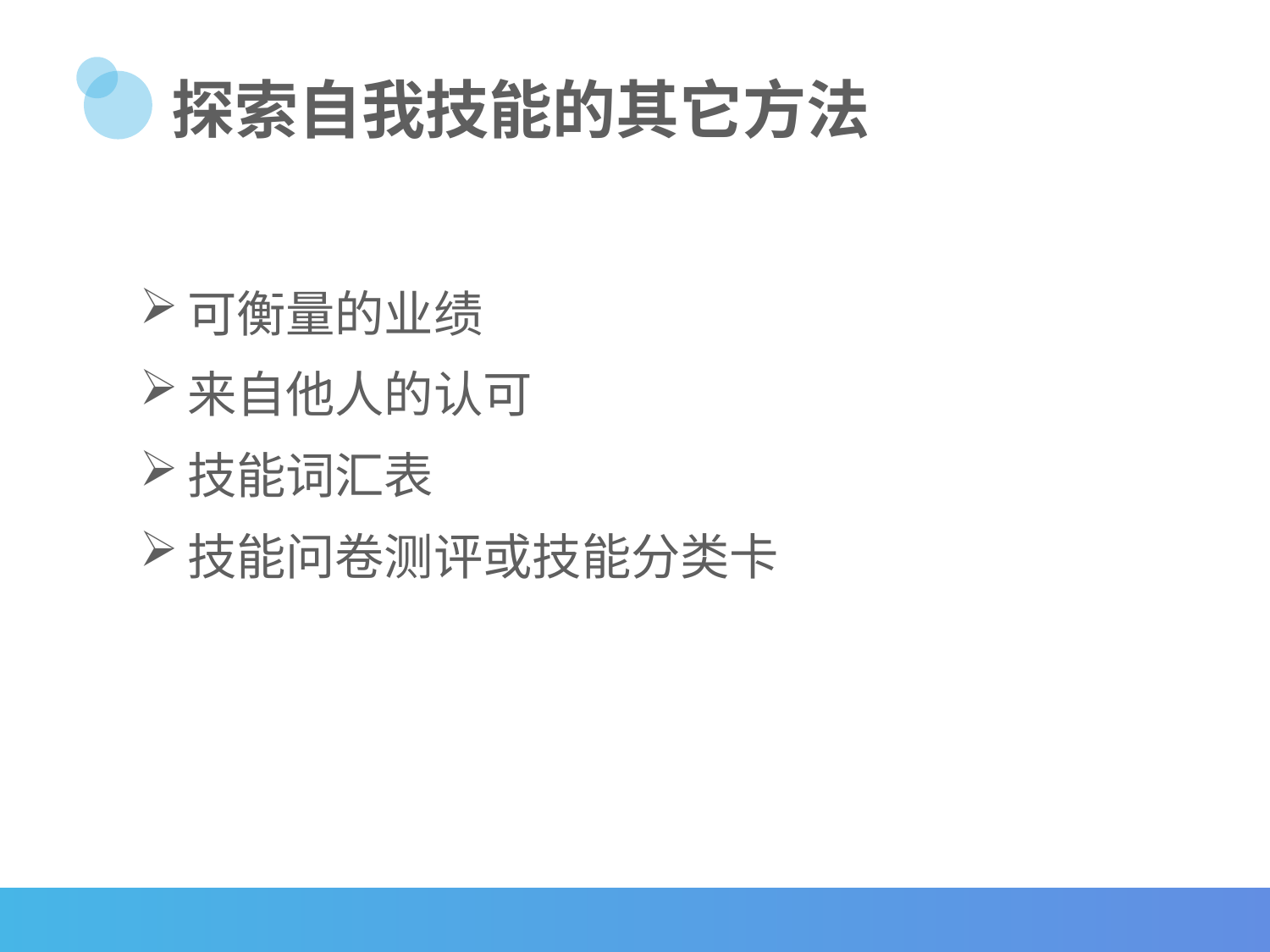

探索自我技能的其它方法
可衡量的业绩
来自他人的认可
技能词汇表
技能问卷测评或技能分类卡